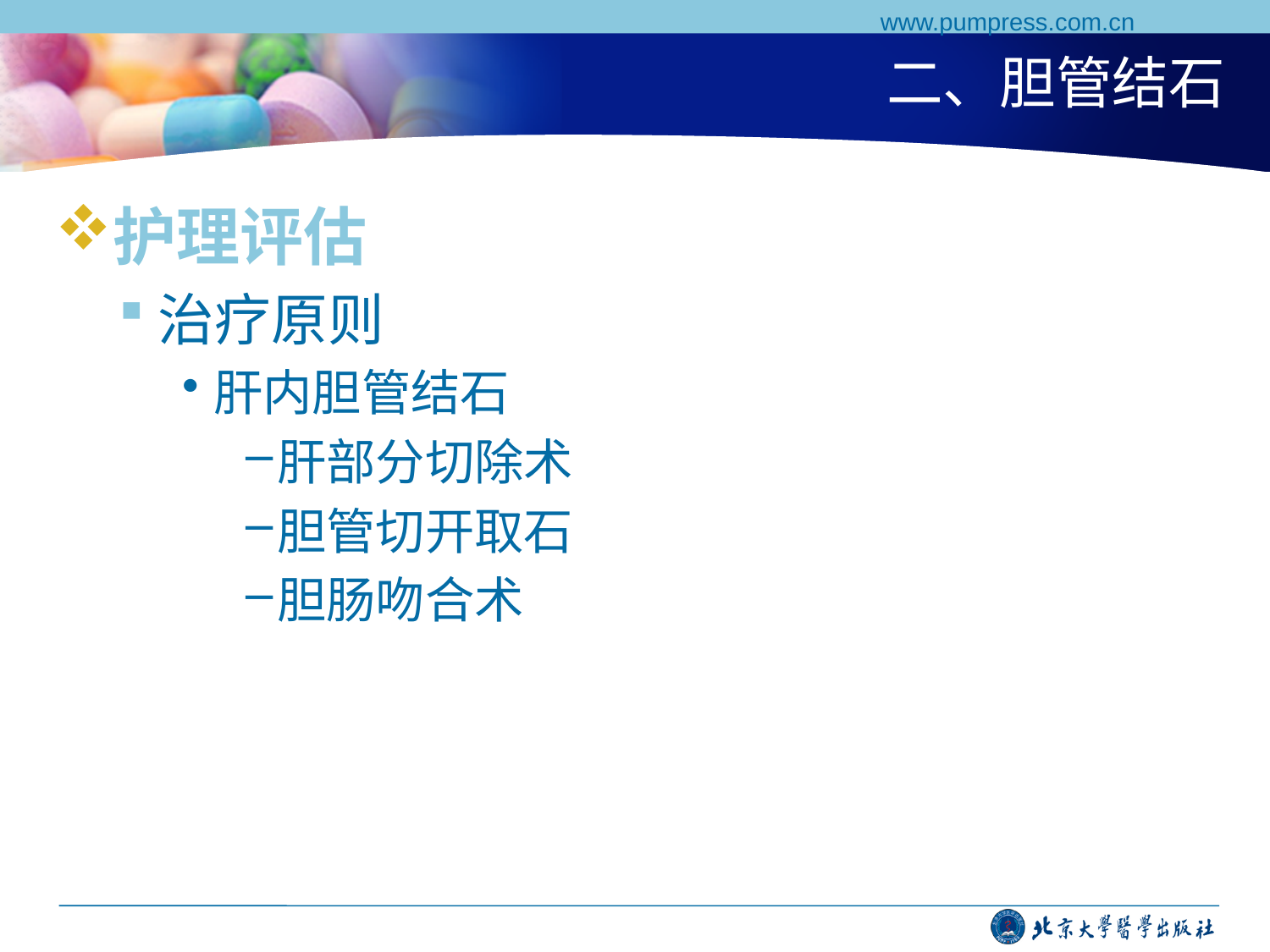

www.pumpress.com.cn
# 二、胆管结石
护理评估
治疗原则
肝内胆管结石
肝部分切除术
胆管切开取石
胆肠吻合术